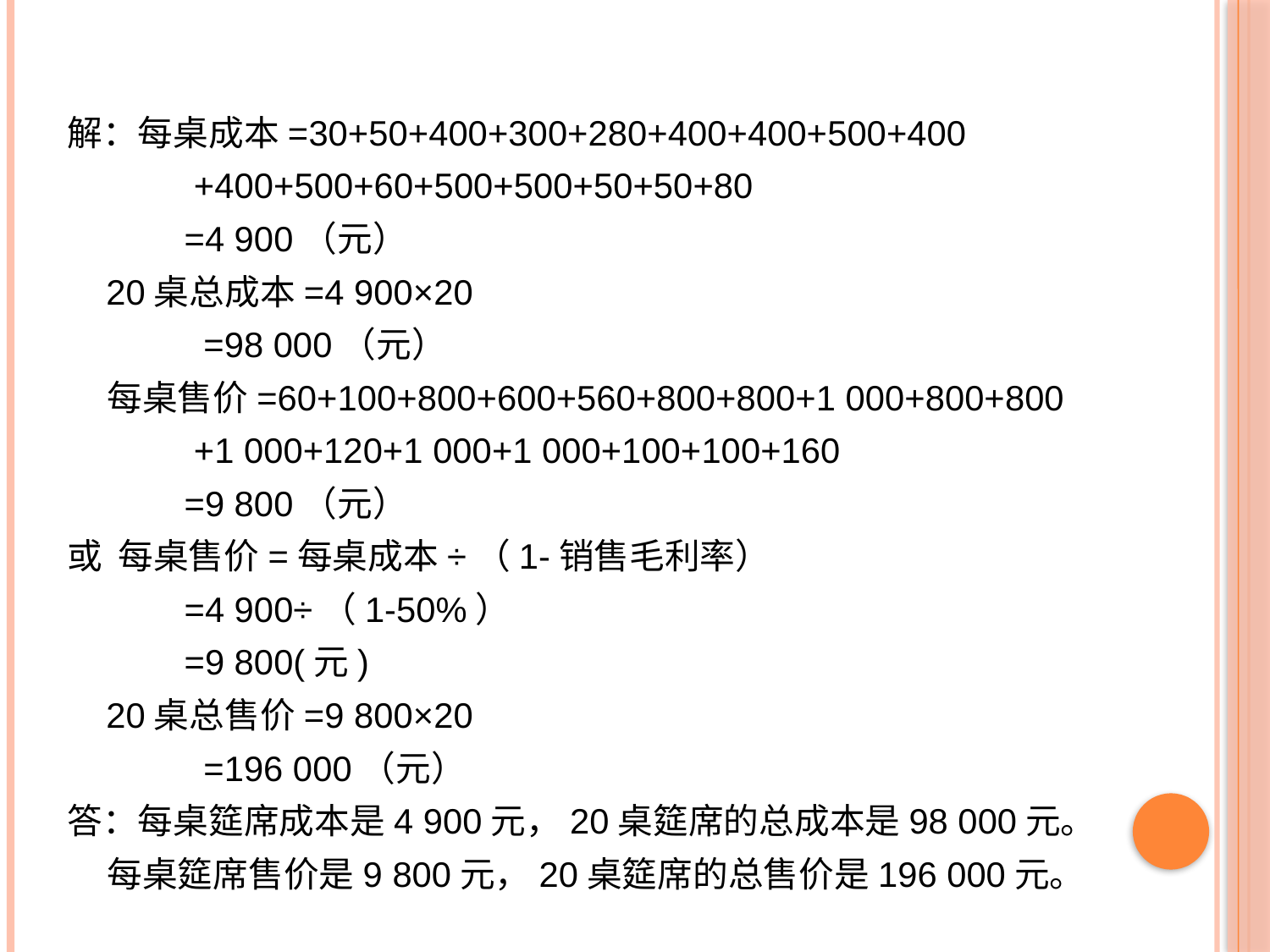

解：每桌成本=30+50+400+300+280+400+400+500+400
             +400+500+60+500+500+50+50+80
            =4 900（元）
    20桌总成本=4 900×20
              =98 000（元）
    每桌售价=60+100+800+600+560+800+800+1 000+800+800
             +1 000+120+1 000+1 000+100+100+160
            =9 800（元）
或  每桌售价=每桌成本÷（1-销售毛利率）
            =4 900÷（1-50%）
            =9 800(元)
    20桌总售价=9 800×20
              =196 000（元）
答：每桌筵席成本是4 900元，20桌筵席的总成本是98 000元。
    每桌筵席售价是9 800元，20桌筵席的总售价是196 000元。